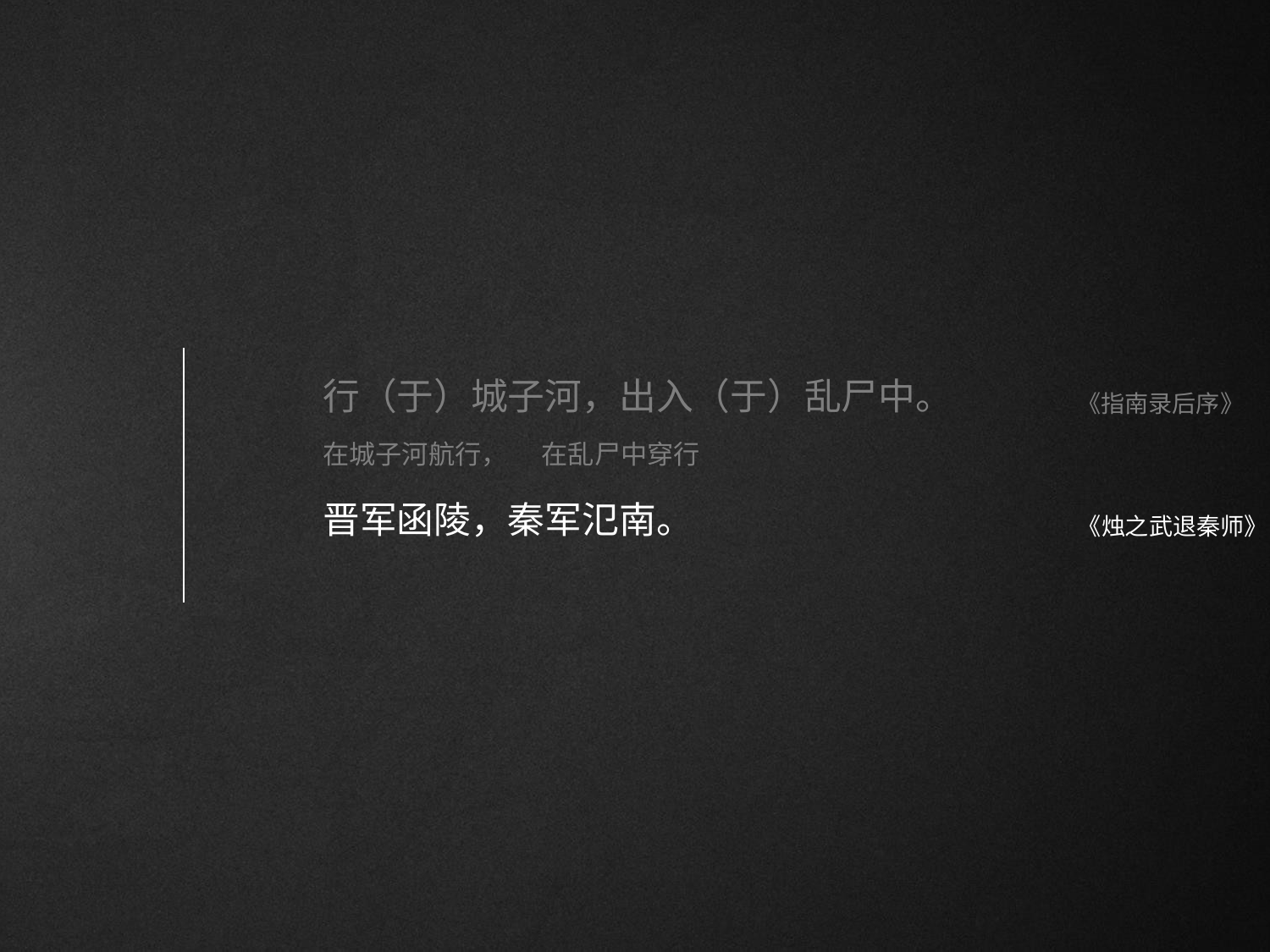

# 行（于）城子河，出入（于）乱尸中。
《指南录后序》
在城子河航行，	在乱尸中穿行

晋军函陵，秦军氾南。
《烛之武退秦师》